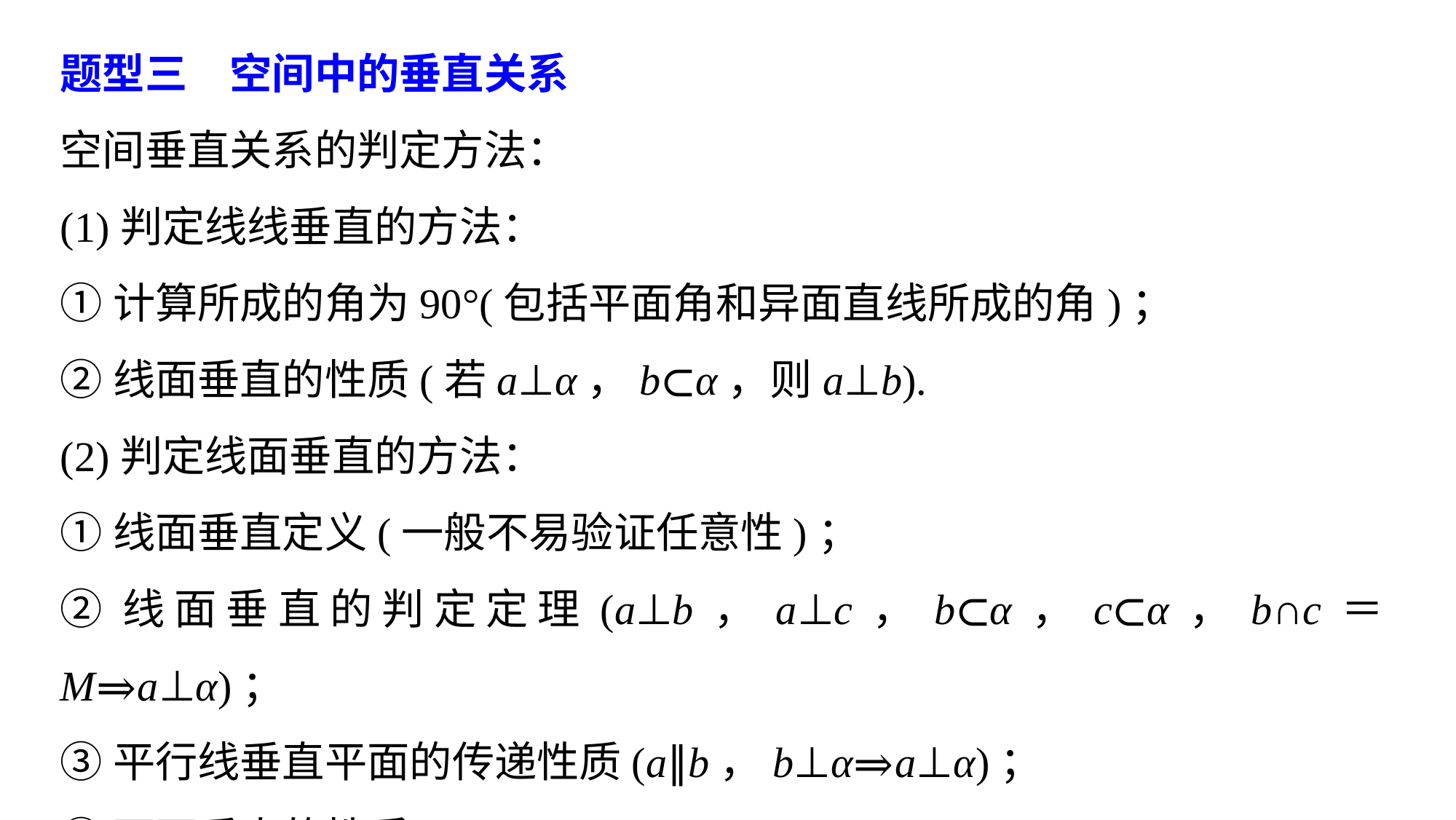

题型三　空间中的垂直关系
空间垂直关系的判定方法：
(1)判定线线垂直的方法：
①计算所成的角为90°(包括平面角和异面直线所成的角)；
②线面垂直的性质(若a⊥α，b⊂α，则a⊥b).
(2)判定线面垂直的方法：
①线面垂直定义(一般不易验证任意性)；
②线面垂直的判定定理(a⊥b，a⊥c，b⊂α，c⊂α，b∩c＝M⇒a⊥α)；
③平行线垂直平面的传递性质(a∥b，b⊥α⇒a⊥α)；
④面面垂直的性质(α⊥β，α∩β＝l，a⊂β，a⊥l⇒a⊥α)；